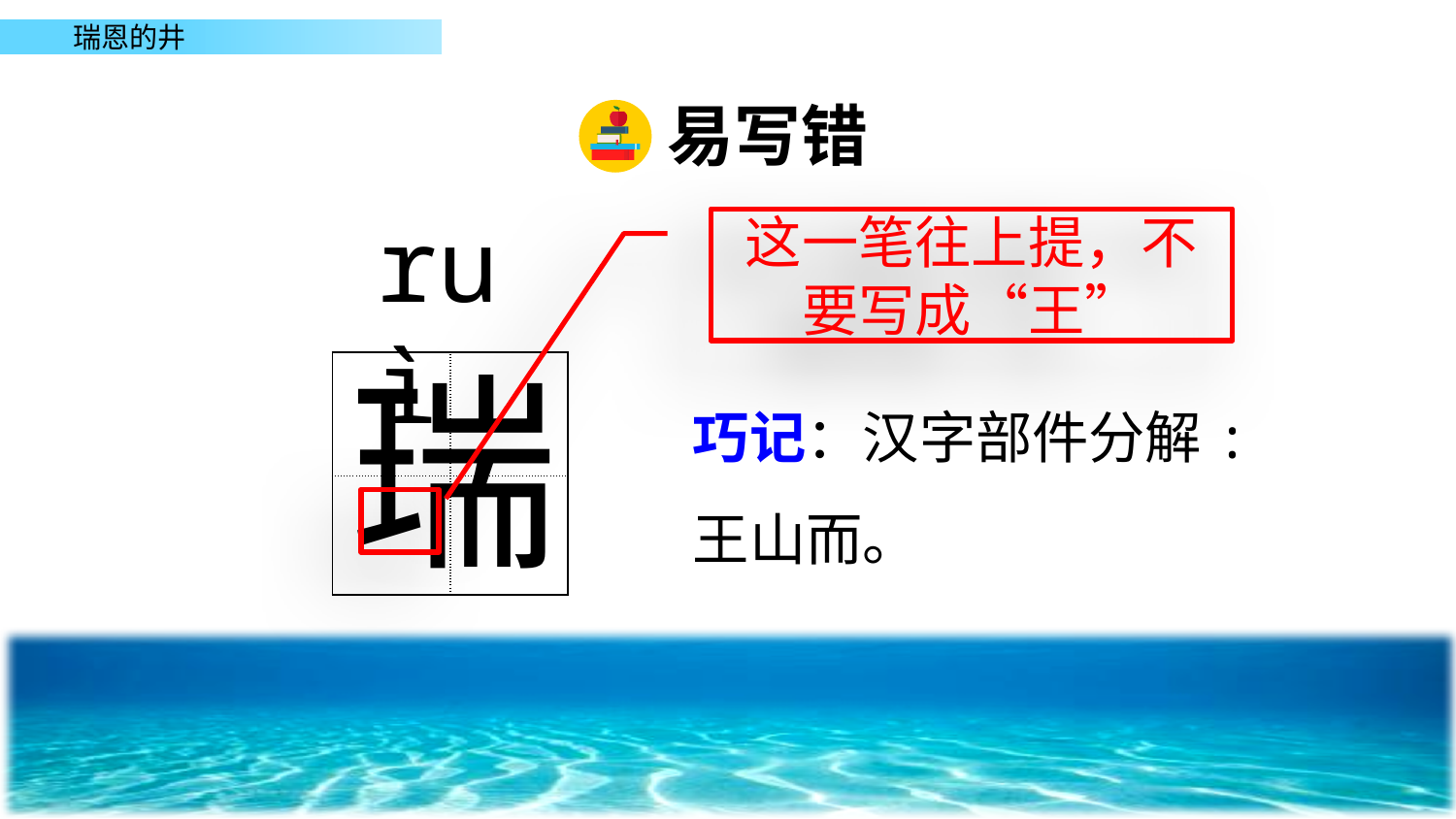

易写错

ruì
这一笔往上提，不要写成“王”
瑞
|  |  |
| --- | --- |
|  |  |
巧记：汉字部件分解: 王山而。